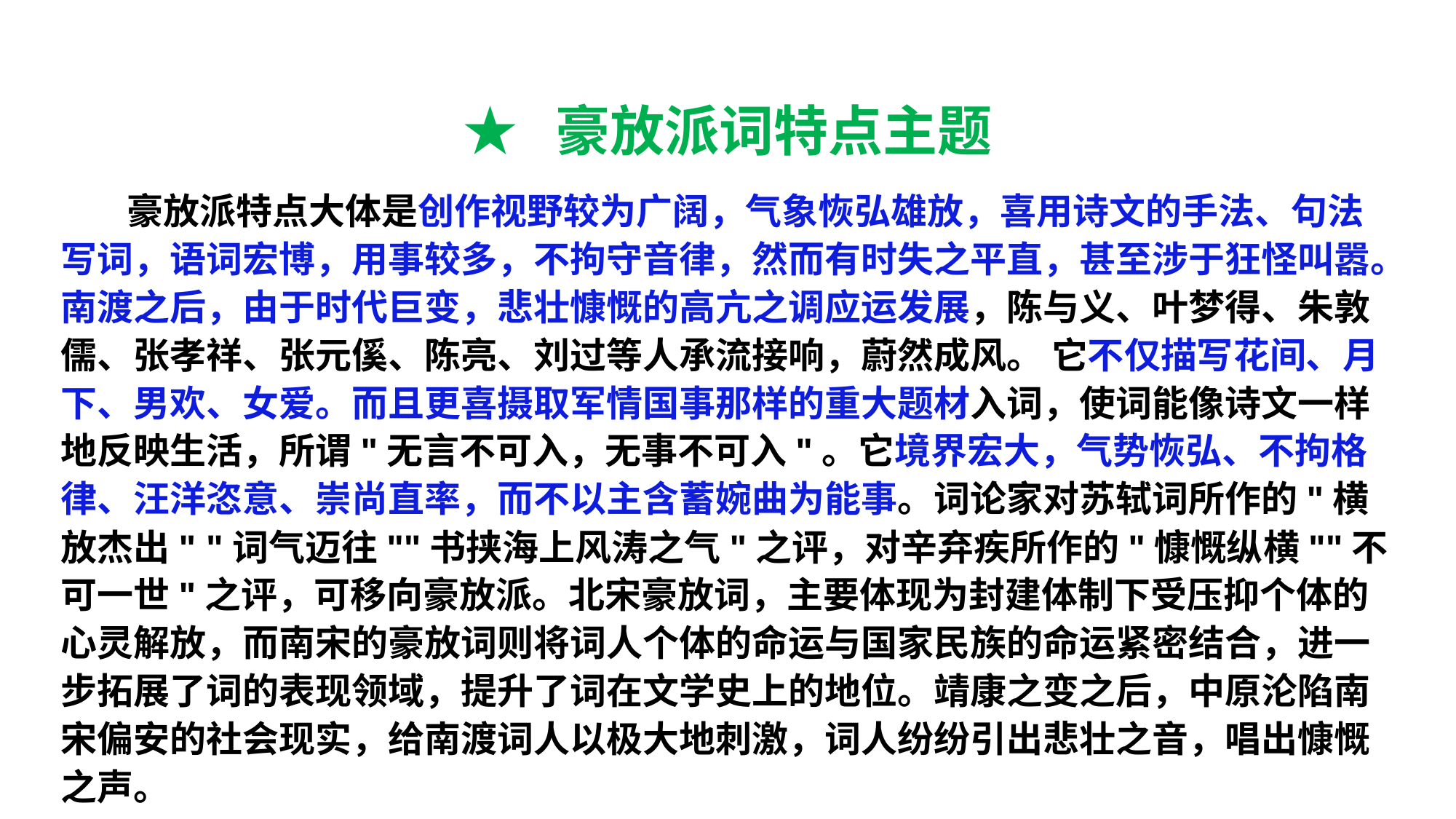

★  豪放派词特点主题
       豪放派特点大体是创作视野较为广阔，气象恢弘雄放，喜用诗文的手法、句法写词，语词宏博，用事较多，不拘守音律，然而有时失之平直，甚至涉于狂怪叫嚣。南渡之后，由于时代巨变，悲壮慷慨的高亢之调应运发展，陈与义、叶梦得、朱敦儒、张孝祥、张元傒、陈亮、刘过等人承流接响，蔚然成风。 它不仅描写花间、月下、男欢、女爱。而且更喜摄取军情国事那样的重大题材入词，使词能像诗文一样地反映生活，所谓"无言不可入，无事不可入"。它境界宏大，气势恢弘、不拘格律、汪洋恣意、崇尚直率，而不以主含蓄婉曲为能事。词论家对苏轼词所作的"横放杰出" "词气迈往""书挟海上风涛之气"之评，对辛弃疾所作的"慷慨纵横""不可一世"之评，可移向豪放派。北宋豪放词，主要体现为封建体制下受压抑个体的心灵解放，而南宋的豪放词则将词人个体的命运与国家民族的命运紧密结合，进一步拓展了词的表现领域，提升了词在文学史上的地位。靖康之变之后，中原沦陷南宋偏安的社会现实，给南渡词人以极大地刺激，词人纷纷引出悲壮之音，唱出慷慨之声。